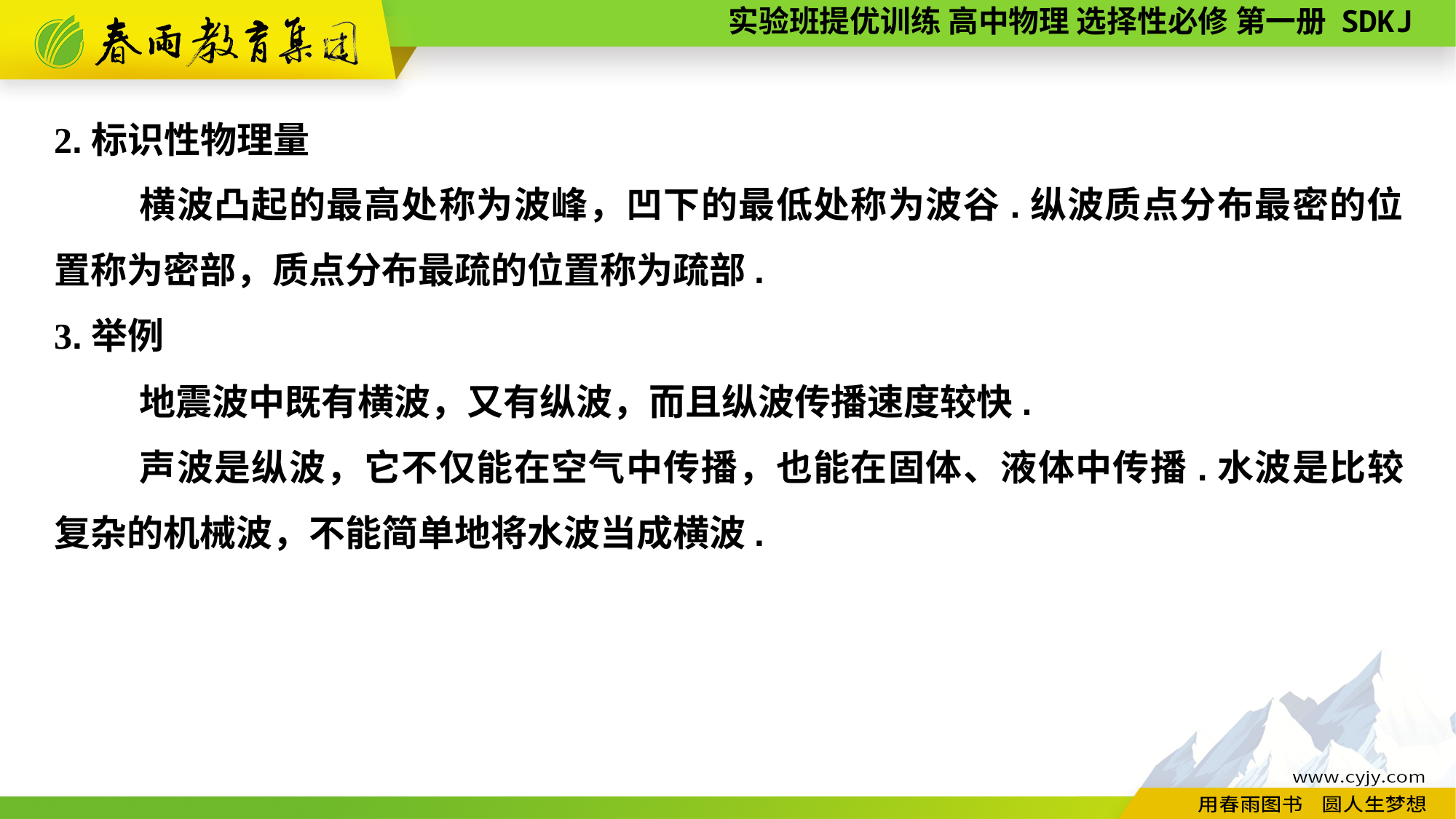

2.标识性物理量
横波凸起的最高处称为波峰，凹下的最低处称为波谷.纵波质点分布最密的位置称为密部，质点分布最疏的位置称为疏部.
3.举例
地震波中既有横波，又有纵波，而且纵波传播速度较快.
声波是纵波，它不仅能在空气中传播，也能在固体、液体中传播.水波是比较复杂的机械波，不能简单地将水波当成横波.